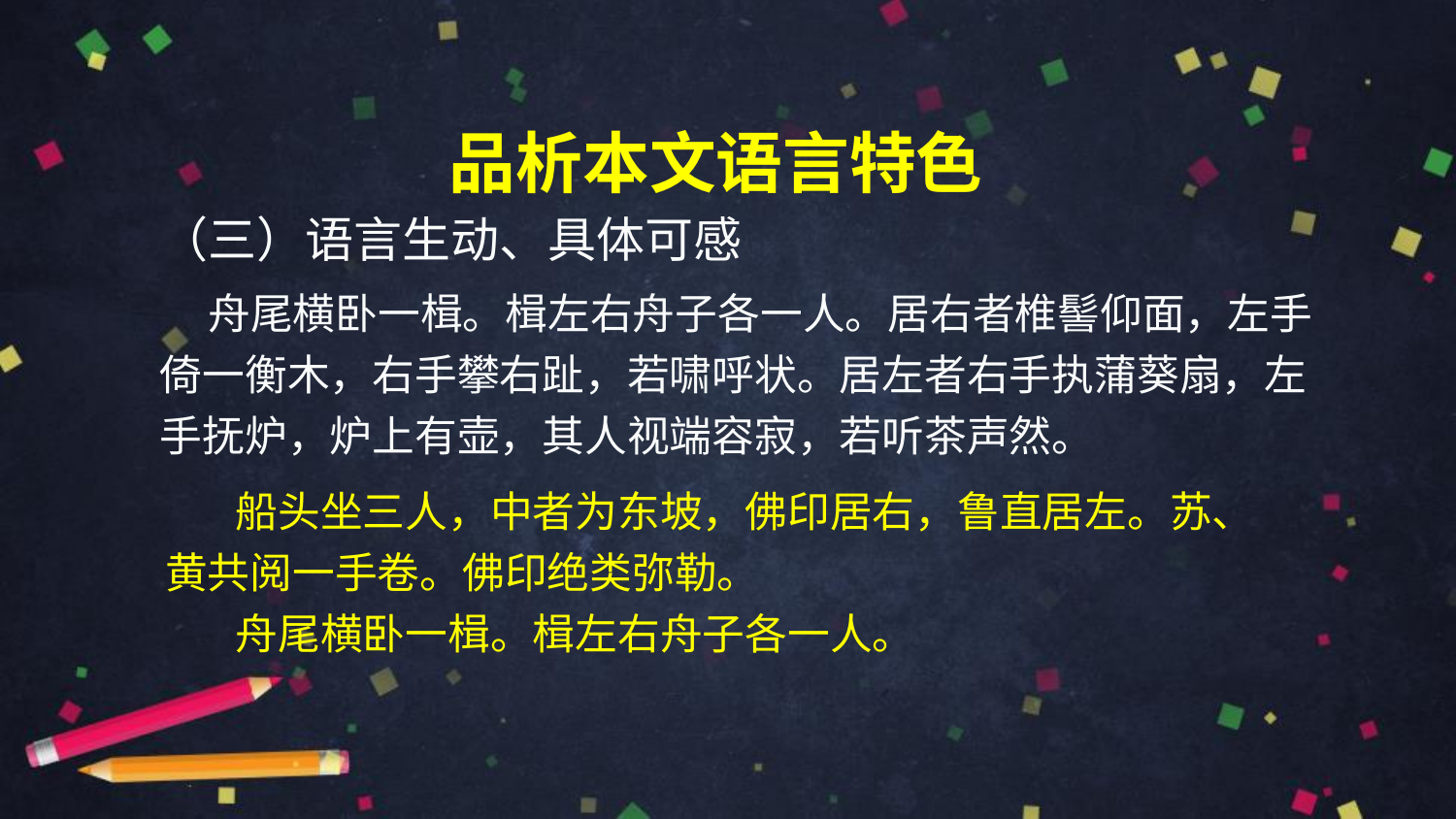

# 品析本文语言特色
（三）语言生动、具体可感
    舟尾横卧一楫。楫左右舟子各一人。居右者椎髻仰面，左手倚一衡木，右手攀右趾，若啸呼状。居左者右手执蒲葵扇，左手抚炉，炉上有壶，其人视端容寂，若听茶声然。
   船头坐三人，中者为东坡，佛印居右，鲁直居左。苏、黄共阅一手卷。佛印绝类弥勒。
   舟尾横卧一楫。楫左右舟子各一人。